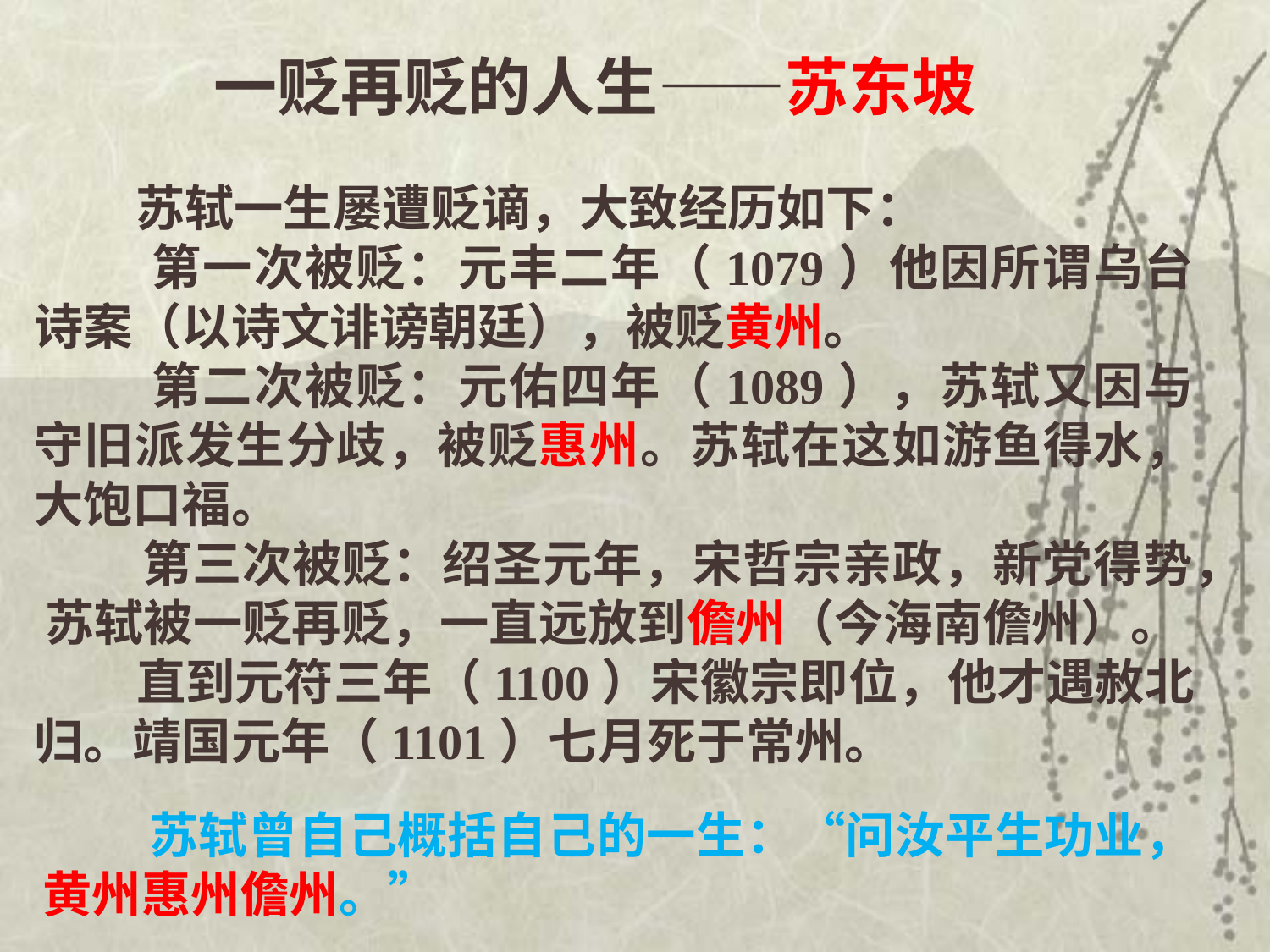

一贬再贬的人生——苏东坡
        苏轼一生屡遭贬谪，大致经历如下：
        第一次被贬：元丰二年（1079）他因所谓乌台诗案（以诗文诽谤朝廷），被贬黄州。
        第二次被贬：元佑四年（1089），苏轼又因与守旧派发生分歧，被贬惠州。苏轼在这如游鱼得水，大饱口福。
        第三次被贬：绍圣元年，宋哲宗亲政，新党得势， 苏轼被一贬再贬，一直远放到儋州（今海南儋州）。
        直到元符三年（1100）宋徽宗即位，他才遇赦北归。靖国元年（1101）七月死于常州。
        苏轼曾自己概括自己的一生：“问汝平生功业，黄州惠州儋州。”